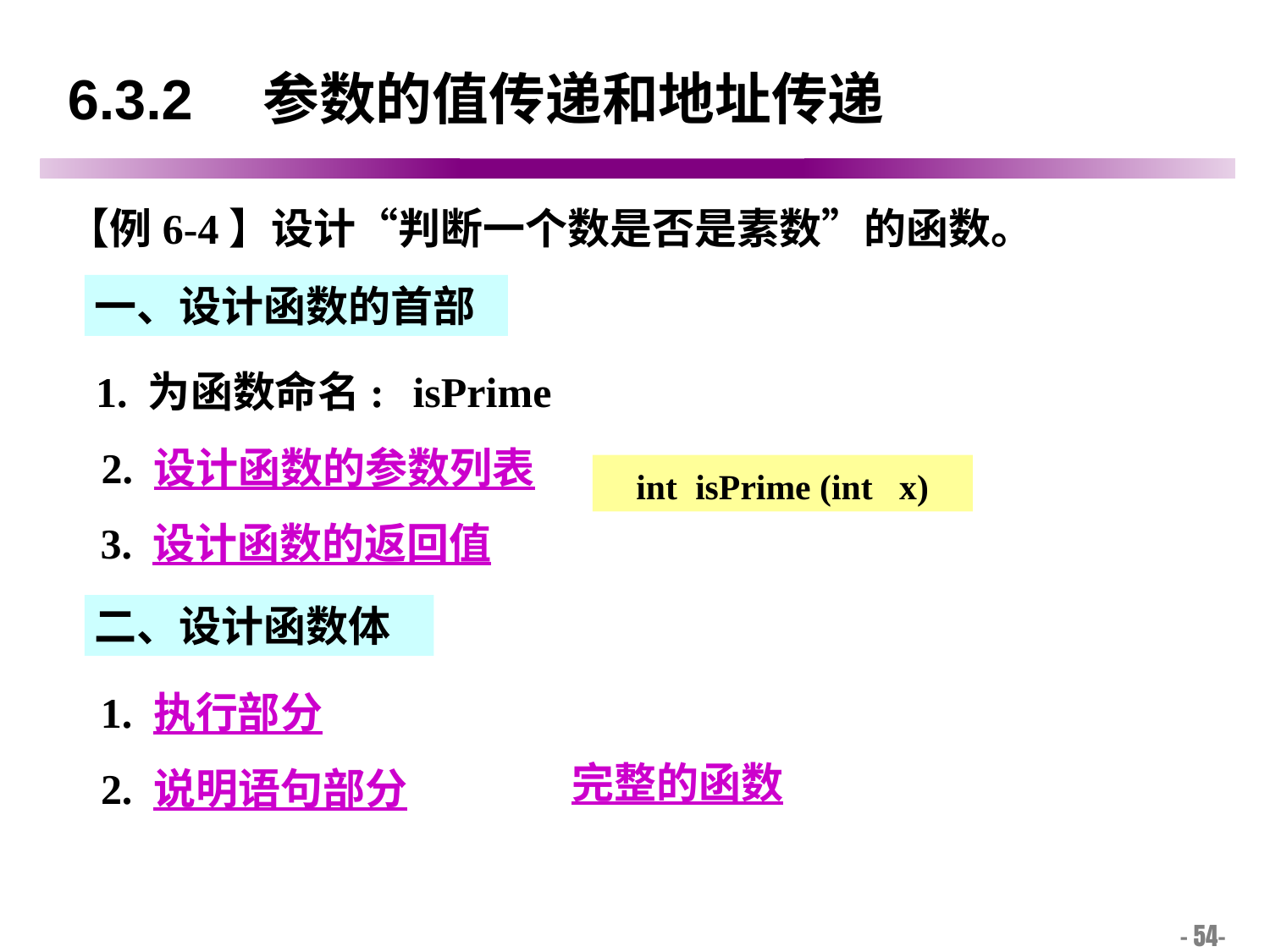

# 6.3.2　参数的值传递和地址传递
【例6-4】设计“判断一个数是否是素数”的函数。
一、设计函数的首部
 1. 为函数命名:
isPrime
 2. 设计函数的参数列表
int  isPrime (int   x)
3. 设计函数的返回值
二、设计函数体
1. 执行部分
2. 说明语句部分
完整的函数
 - 54-